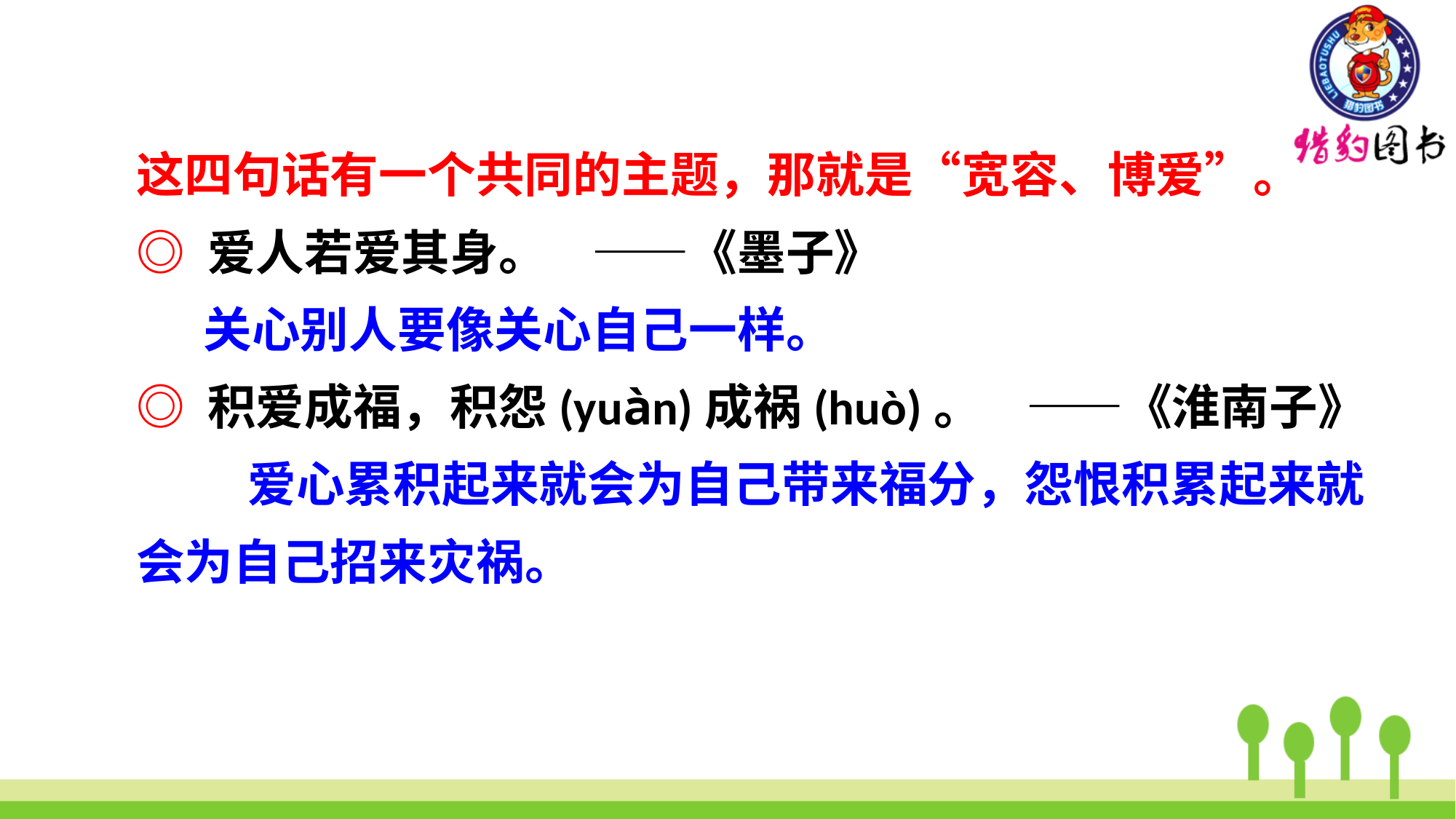

这四句话有一个共同的主题，那就是“宽容、博爱”。
◎ 爱人若爱其身。    ——《墨子》
     关心别人要像关心自己一样。
◎ 积爱成福，积怨(yuàn)成祸(huò)。    ——《淮南子》
         爱心累积起来就会为自己带来福分，怨恨积累起来就会为自己招来灾祸。